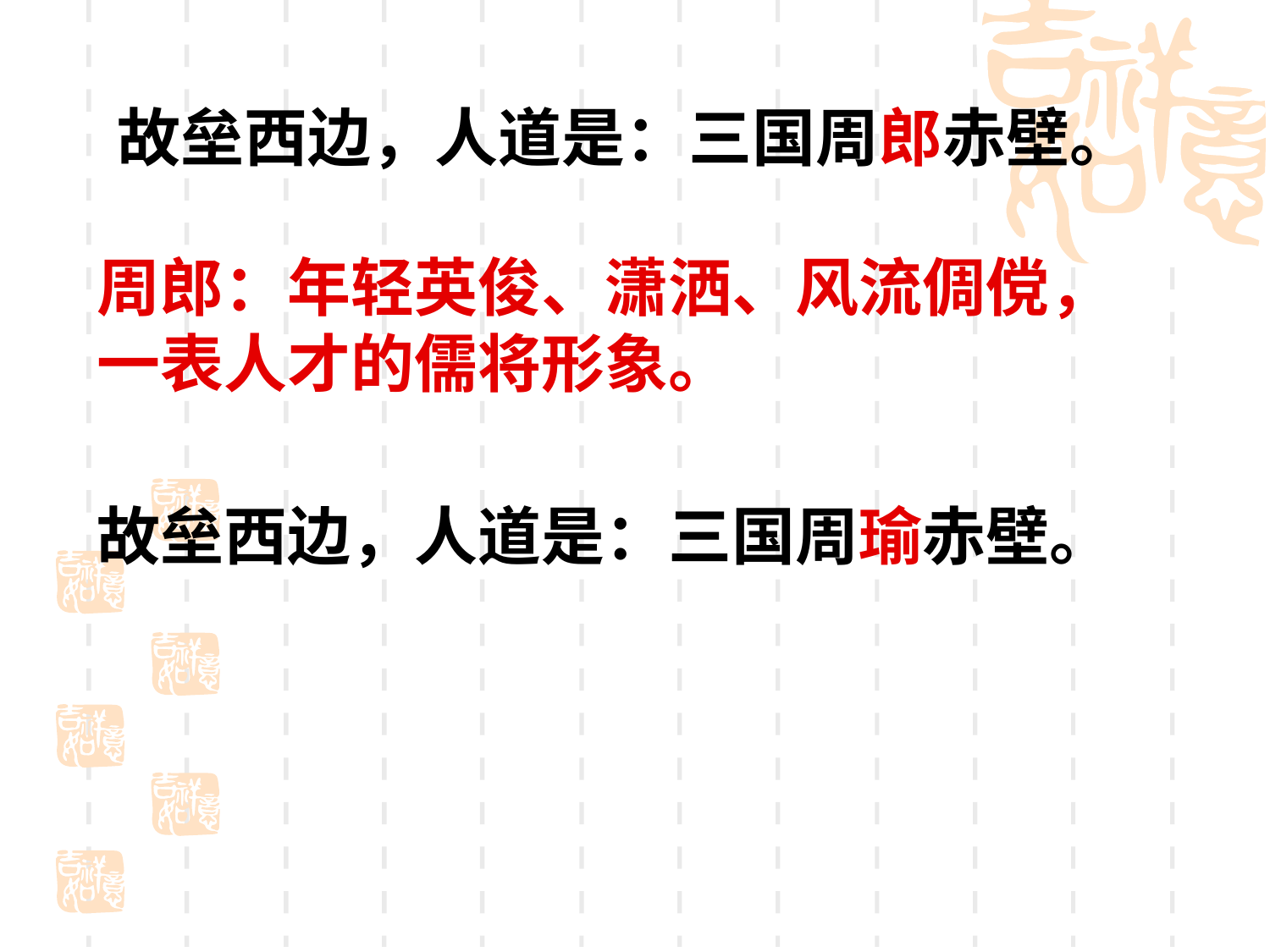

故垒西边，人道是：三国周郎赤壁。
周郎：年轻英俊、潇洒、风流倜傥，一表人才的儒将形象。
故垒西边，人道是：三国周瑜赤壁。